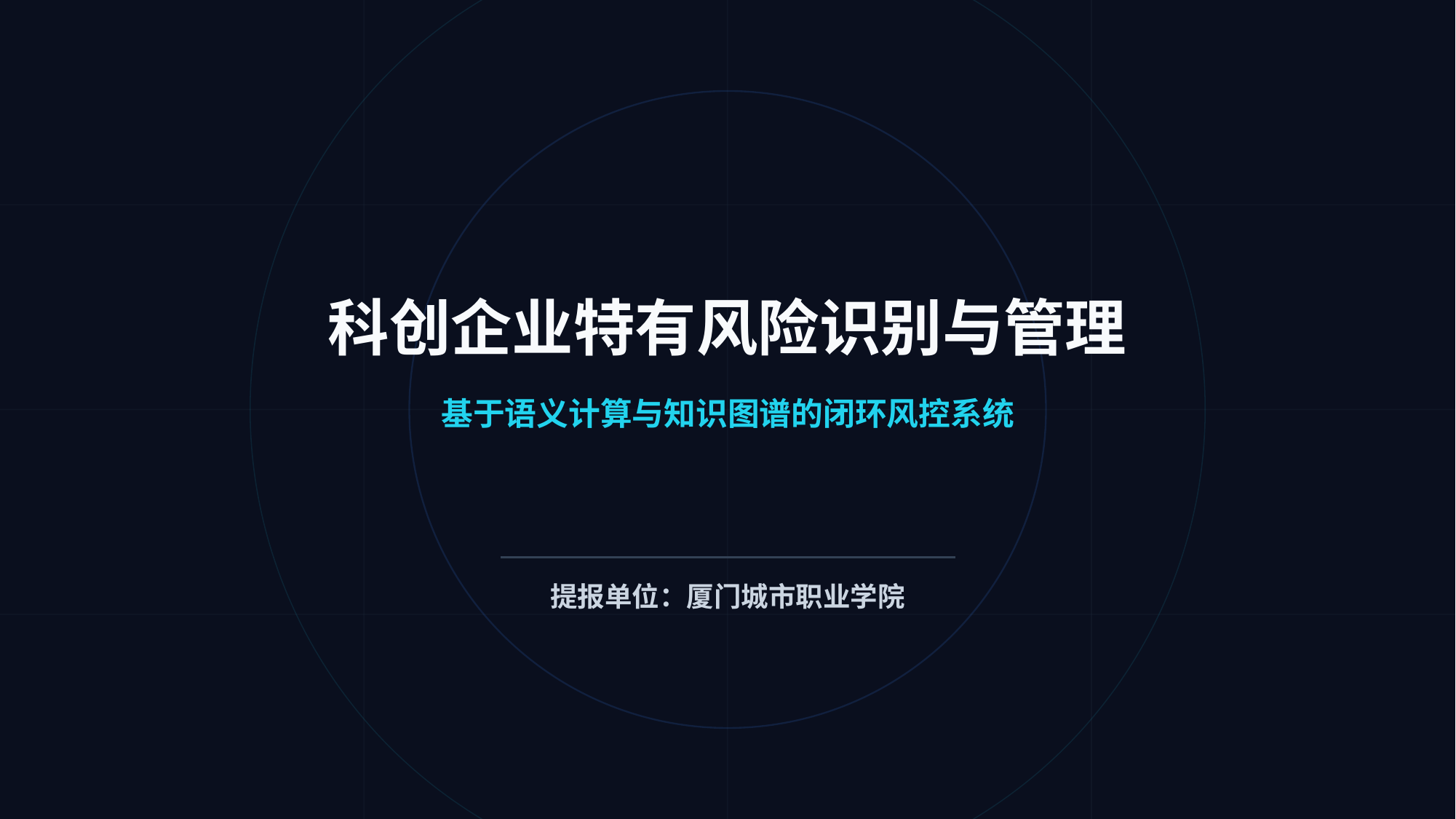

科创企业特有风险识别与管理
基于语义计算与知识图谱的闭环风控系统

提报单位：厦门城市职业学院